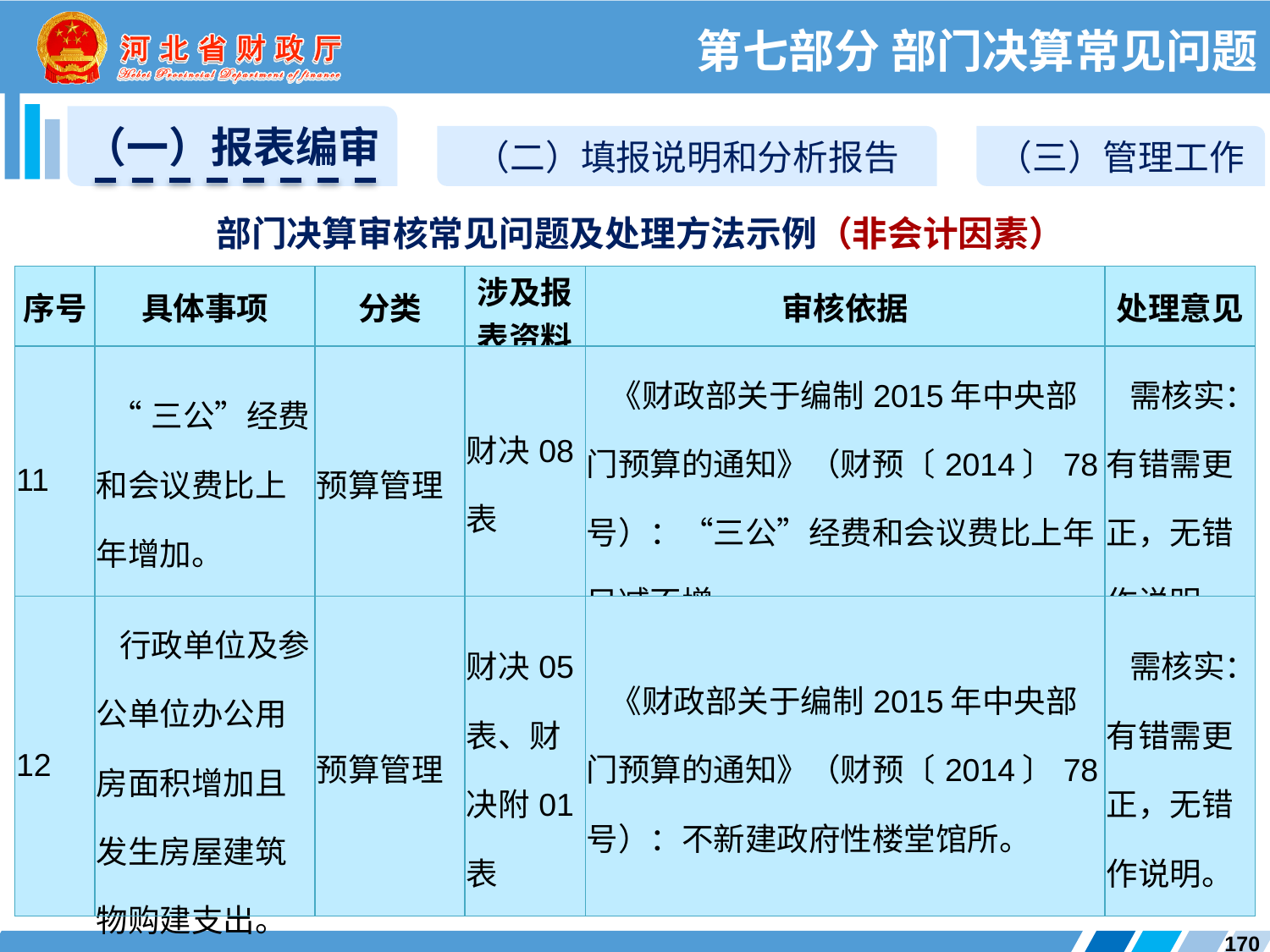

第七部分 部门决算常见问题
（一）报表编审
（二）填报说明和分析报告
（三）管理工作
部门决算审核常见问题及处理方法示例（非会计因素）
| 序号 | 具体事项 | 分类 | 涉及报表资料 | 审核依据 | 处理意见 |
| --- | --- | --- | --- | --- | --- |
| 11 | “三公”经费和会议费比上年增加。 | 预算管理 | 财决08表 | 《财政部关于编制2015年中央部门预算的通知》（财预〔2014〕78号）：“三公”经费和会议费比上年只减不增。 | 需核实：有错需更正，无错作说明。 |
| 12 | 行政单位及参公单位办公用房面积增加且发生房屋建筑物购建支出。 | 预算管理 | 财决05表、财决附01表 | 《财政部关于编制2015年中央部门预算的通知》（财预〔2014〕78号）：不新建政府性楼堂馆所。 | 需核实：有错需更正，无错作说明。 |
170